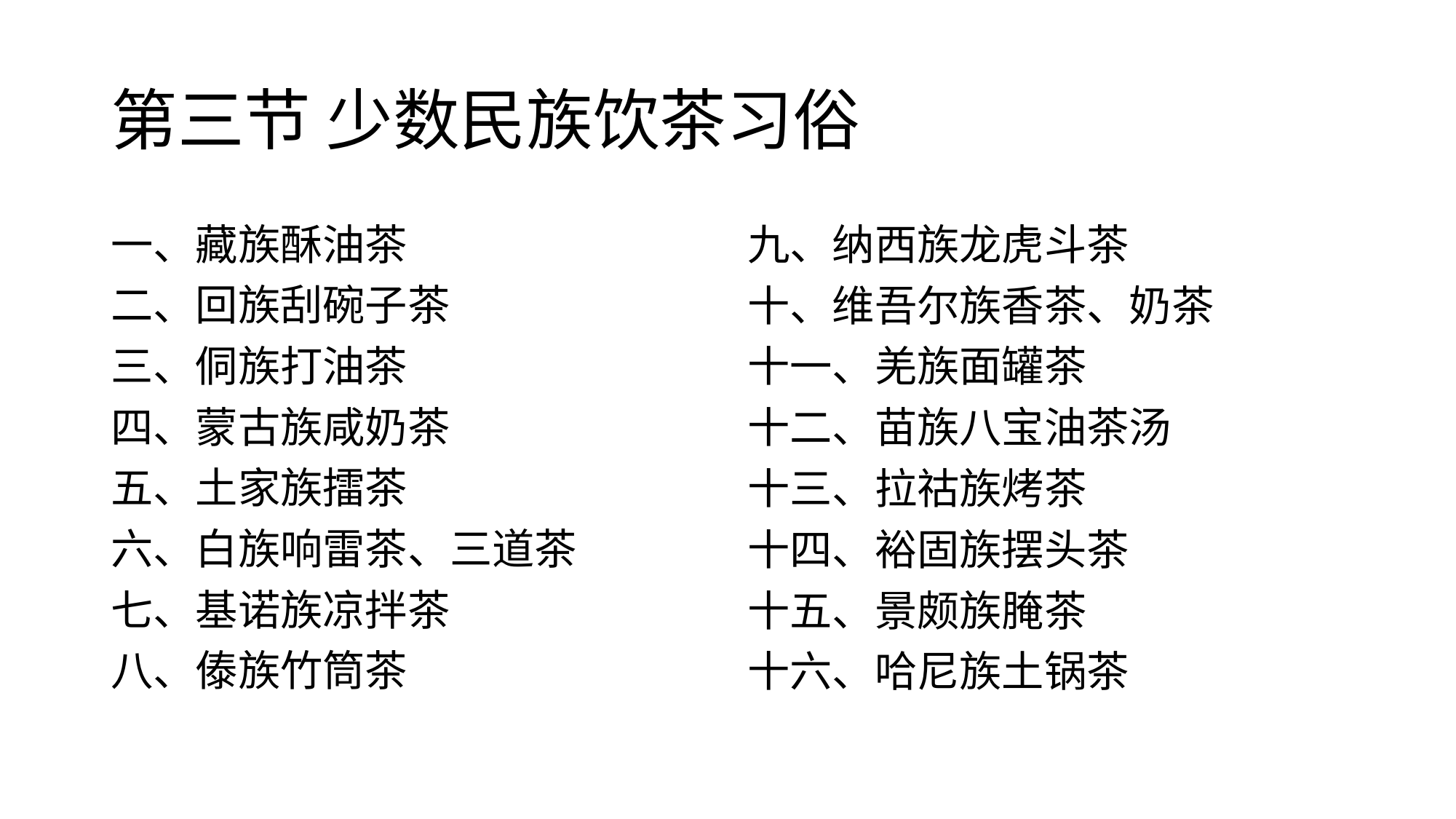

# 第三节 少数民族饮茶习俗
一、藏族酥油茶
二、回族刮碗子茶
三、侗族打油茶
四、蒙古族咸奶茶
五、土家族擂茶
六、白族响雷茶、三道茶
七、基诺族凉拌茶
八、傣族竹筒茶
九、纳西族龙虎斗茶
十、维吾尔族香茶、奶茶
十一、羌族面罐茶
十二、苗族八宝油茶汤
十三、拉祜族烤茶
十四、裕固族摆头茶
十五、景颇族腌茶
十六、哈尼族土锅茶